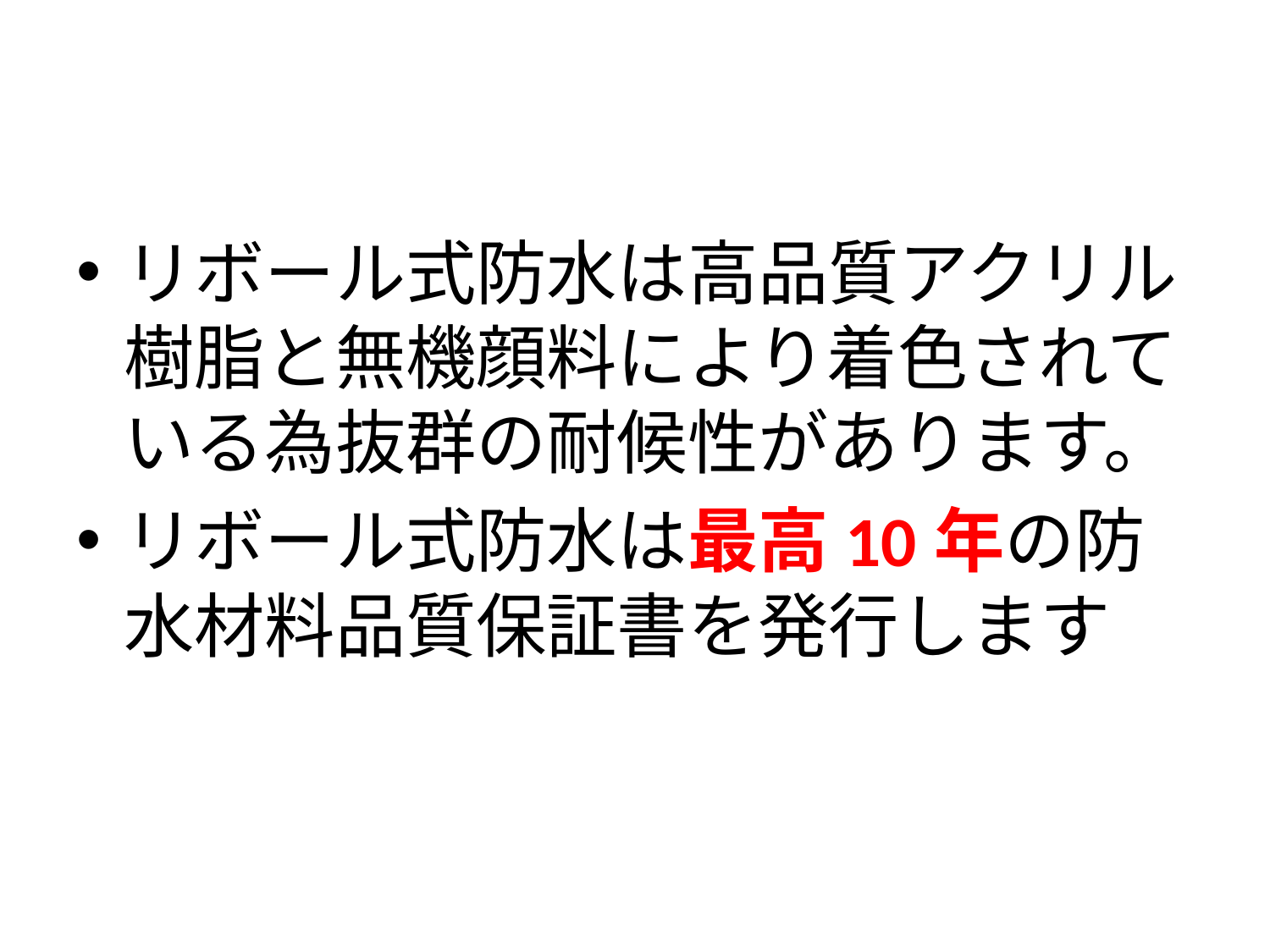

#
リボール式防水は高品質アクリル樹脂と無機顔料により着色されている為抜群の耐候性があります。
リボール式防水は最高10年の防水材料品質保証書を発行します